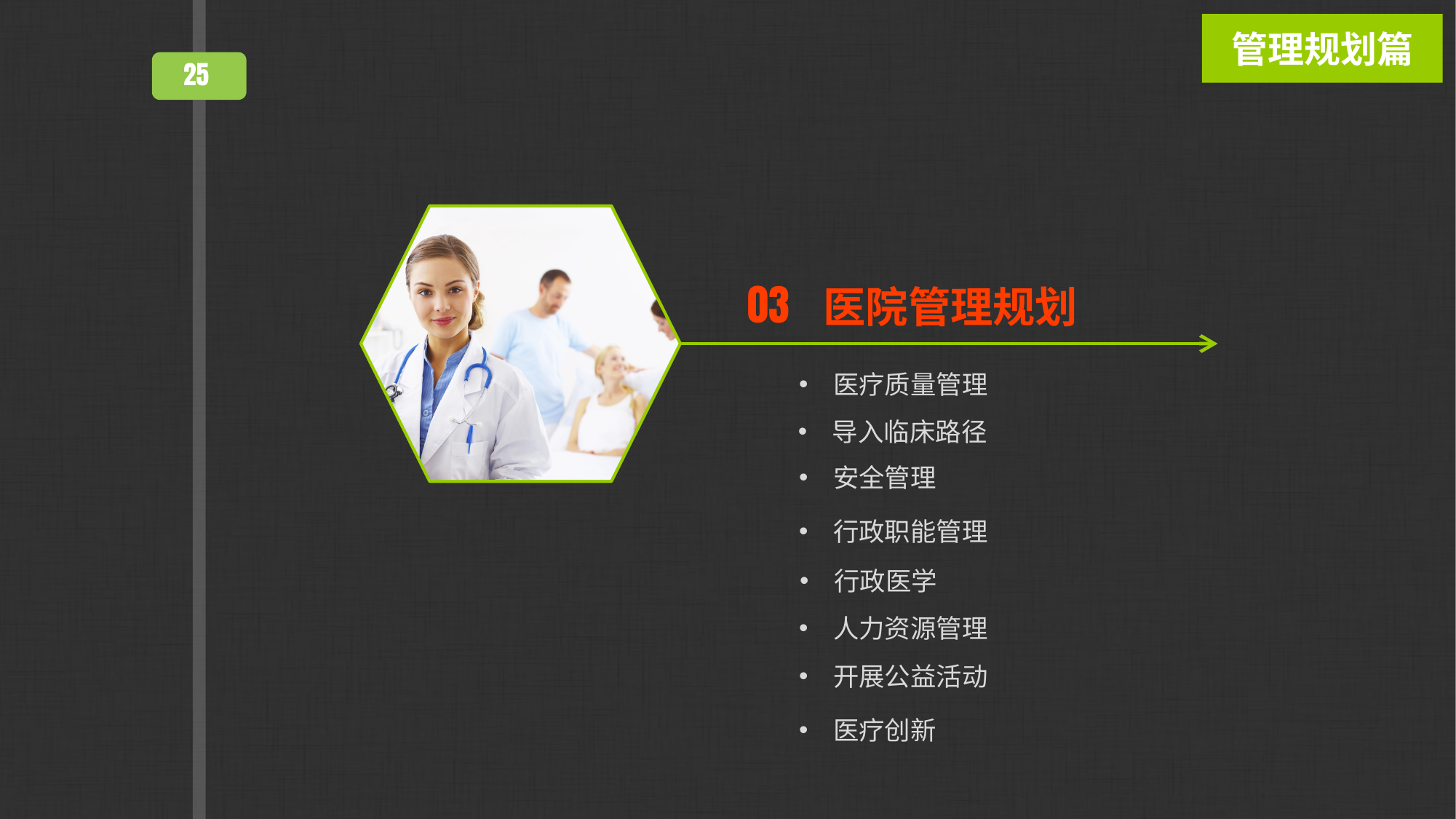

管理规划篇

03  医院管理规划
医疗质量管理
导入临床路径
安全管理
行政职能管理
行政医学
人力资源管理
开展公益活动
医疗创新